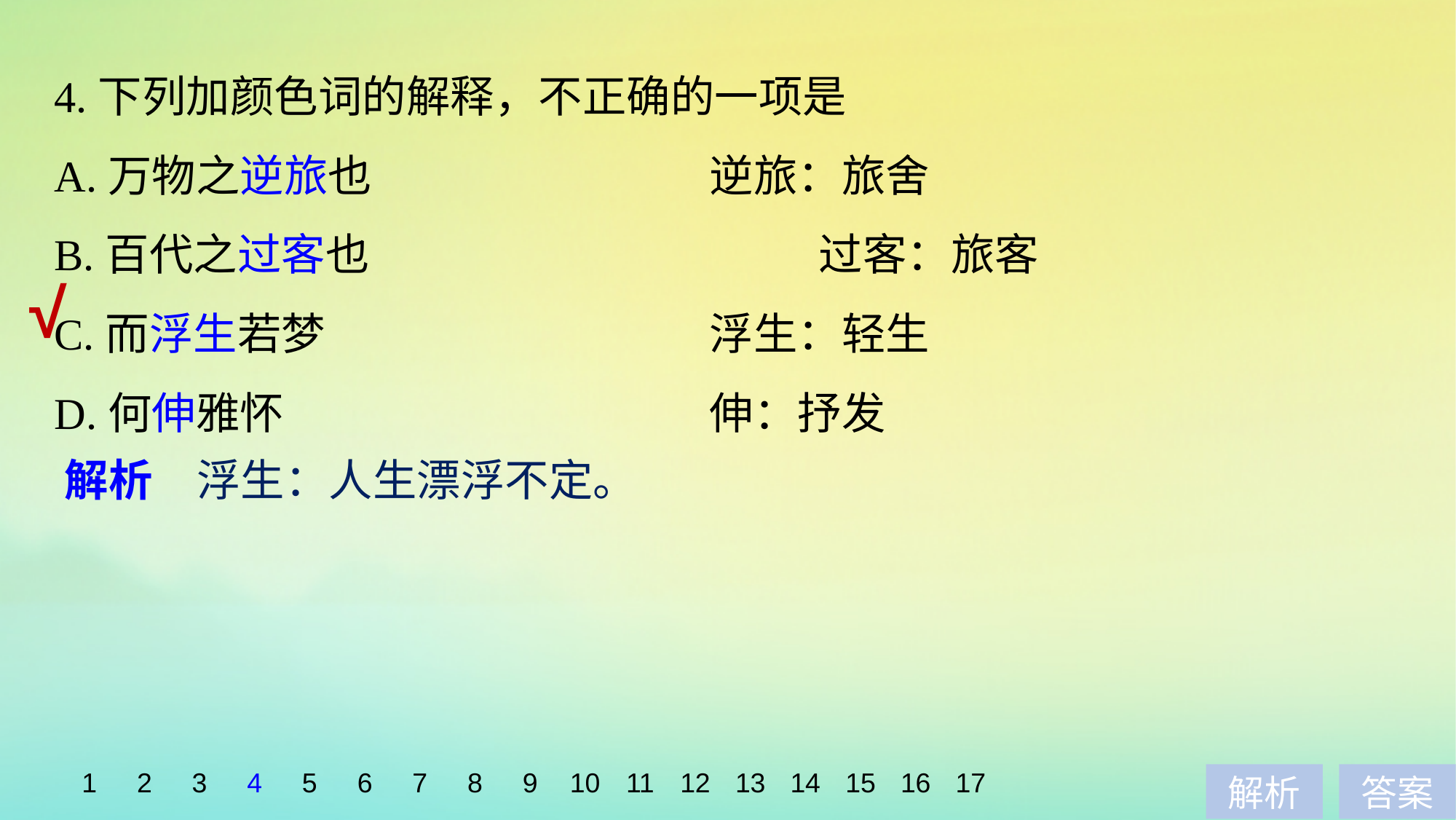

4.下列加颜色词的解释，不正确的一项是
A.万物之逆旅也　　　　　　	逆旅：旅舍
B.百代之过客也  				过客：旅客
C.而浮生若梦  				浮生：轻生
D.何伸雅怀  				伸：抒发
√
解析　浮生：人生漂浮不定。
1
2
3
4
5
6
7
8
9
10
11
12
13
14
15
16
17
解析
答案